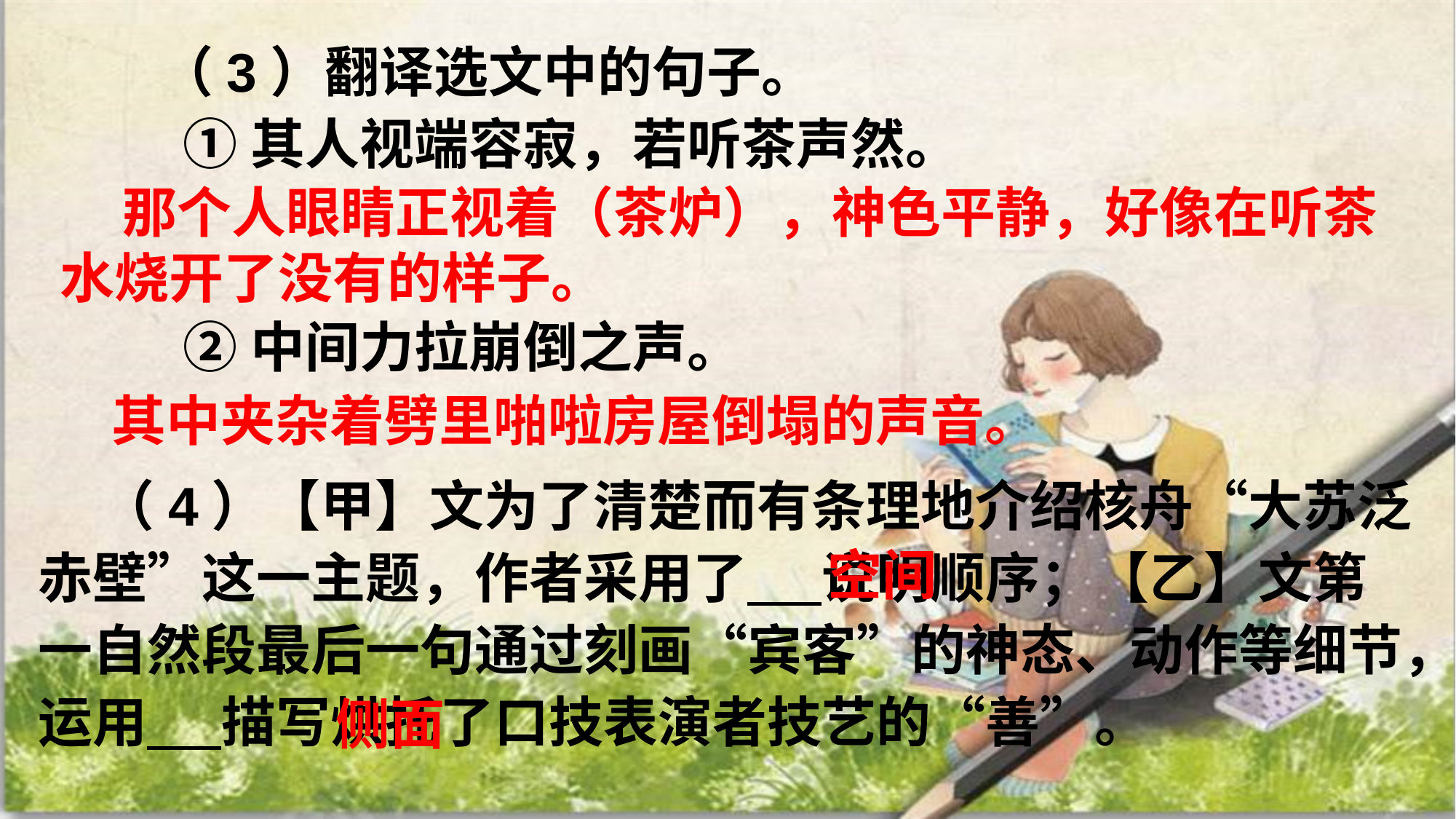

（3）翻译选文中的句子。
    ①其人视端容寂，若听茶声然。

    ②中间力拉崩倒之声。

    那个人眼睛正视着（茶炉），神色平静，好像在听茶水烧开了没有的样子。
    其中夹杂着劈里啪啦房屋倒塌的声音。
    （4）【甲】文为了清楚而有条理地介绍核舟“大苏泛赤壁”这一主题，作者采用了      说明顺序；【乙】文第一自然段最后一句通过刻画“宾客”的神态、动作等细节，运用      描写烘托了口技表演者技艺的“善”。
空间
侧面